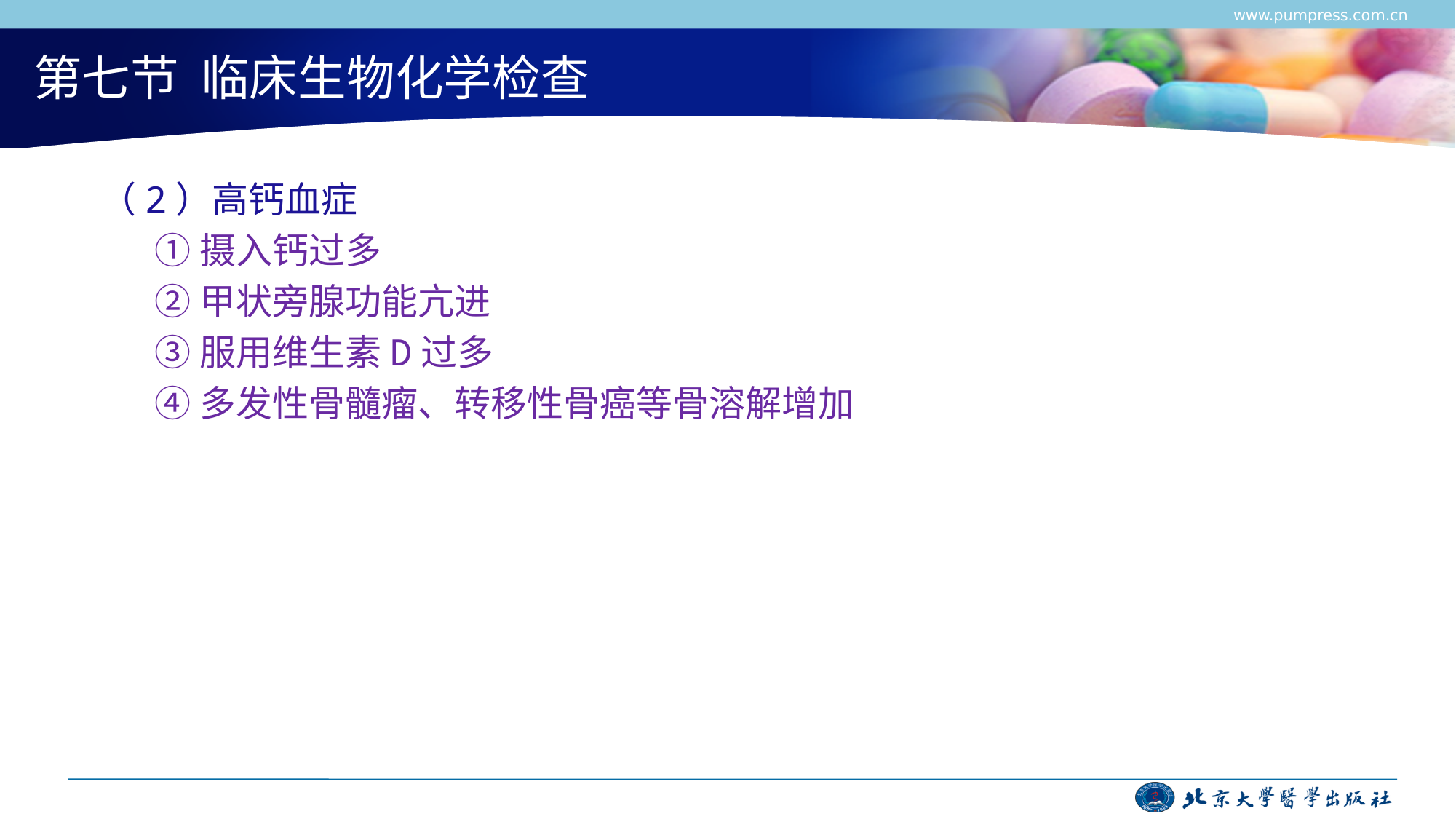

www.pumpress.com.cn
# 第七节  临床生物化学检查
（2）高钙血症
①摄入钙过多
②甲状旁腺功能亢进
③服用维生素D过多
④多发性骨髓瘤、转移性骨癌等骨溶解增加